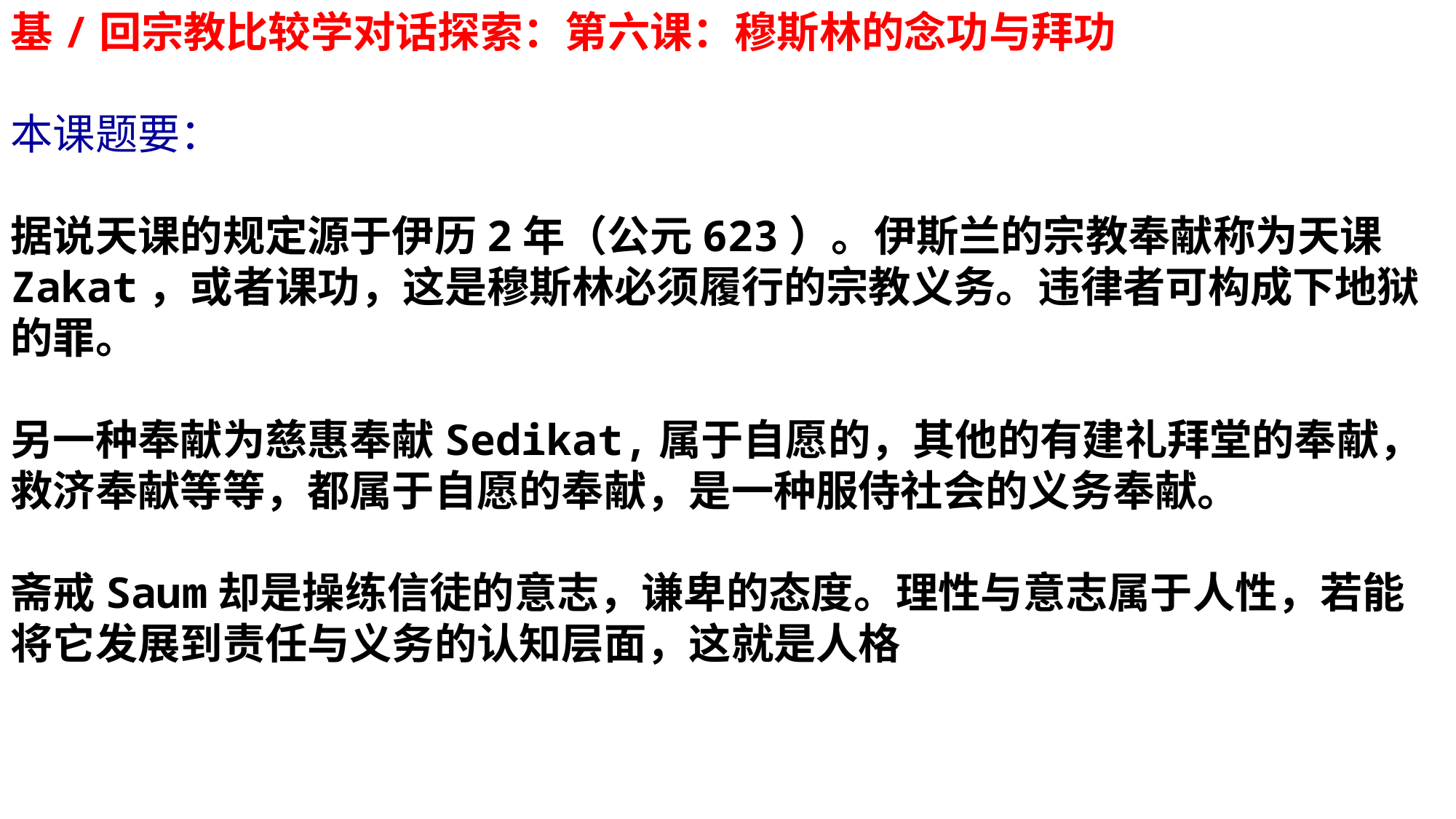

基/回宗教比较学对话探索：第六课：穆斯林的念功与拜功

本课题要：

据说天课的规定源于伊历2年（公元623）。伊斯兰的宗教奉献称为天课Zakat，或者课功，这是穆斯林必须履行的宗教义务。违律者可构成下地狱的罪。

另一种奉献为慈惠奉献Sedikat,属于自愿的，其他的有建礼拜堂的奉献，救济奉献等等，都属于自愿的奉献，是一种服侍社会的义务奉献。

斋戒Saum却是操练信徒的意志，谦卑的态度。理性与意志属于人性，若能将它发展到责任与义务的认知层面，这就是人格